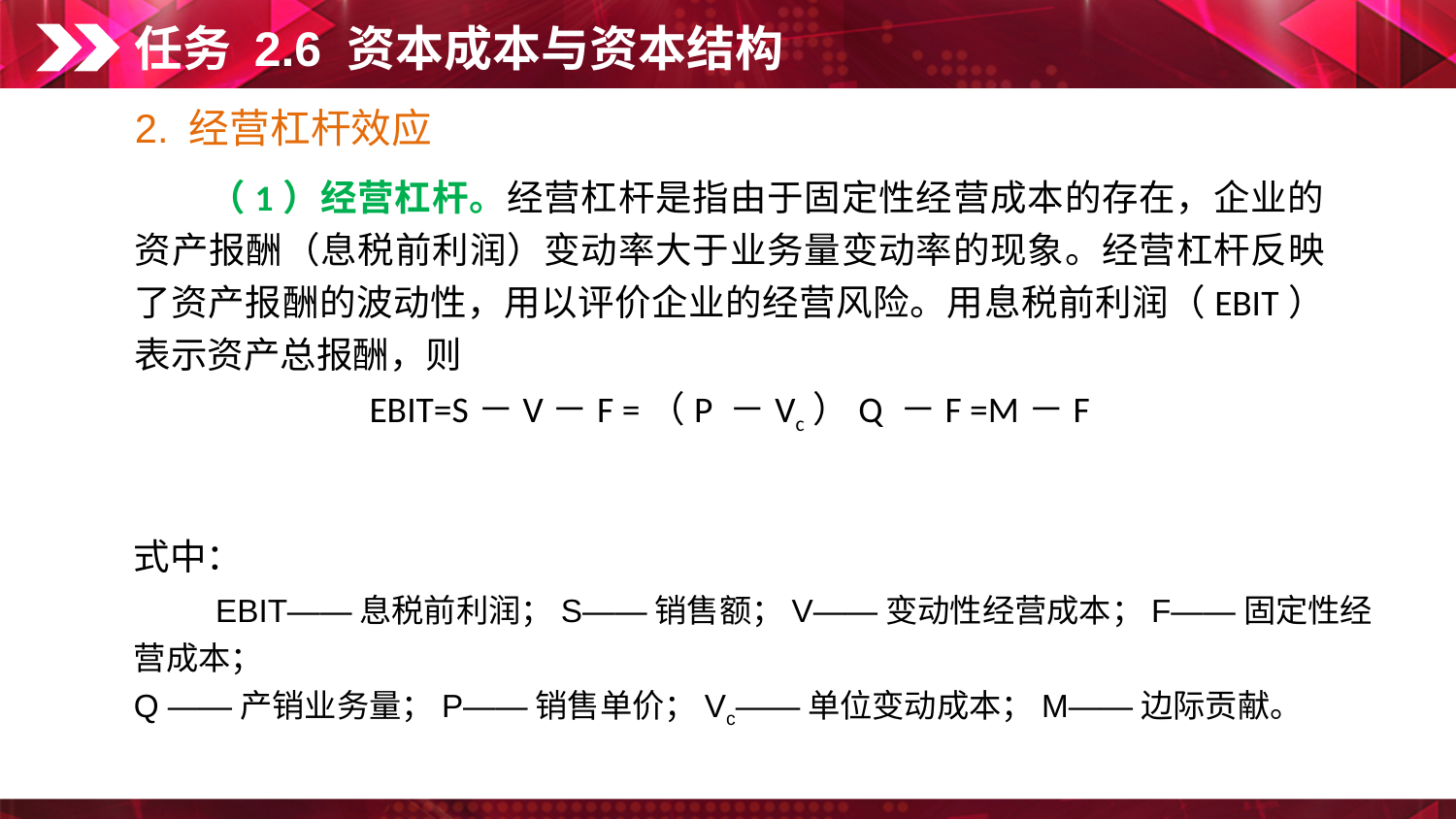

任务 2.6 资本成本与资本结构

2. 经营杠杆效应
　　（1）经营杠杆。经营杠杆是指由于固定性经营成本的存在，企业的资产报酬（息税前利润）变动率大于业务量变动率的现象。经营杠杆反映了资产报酬的波动性，用以评价企业的经营风险。用息税前利润（EBIT）表示资产总报酬，则
EBIT=S－V－F =（P －Vc）Q －F =M－F
式中：
　　EBIT——息税前利润；S——销售额；V——变动性经营成本；F——固定性经营成本；
Q ——产销业务量；P——销售单价；Vc——单位变动成本；M——边际贡献。